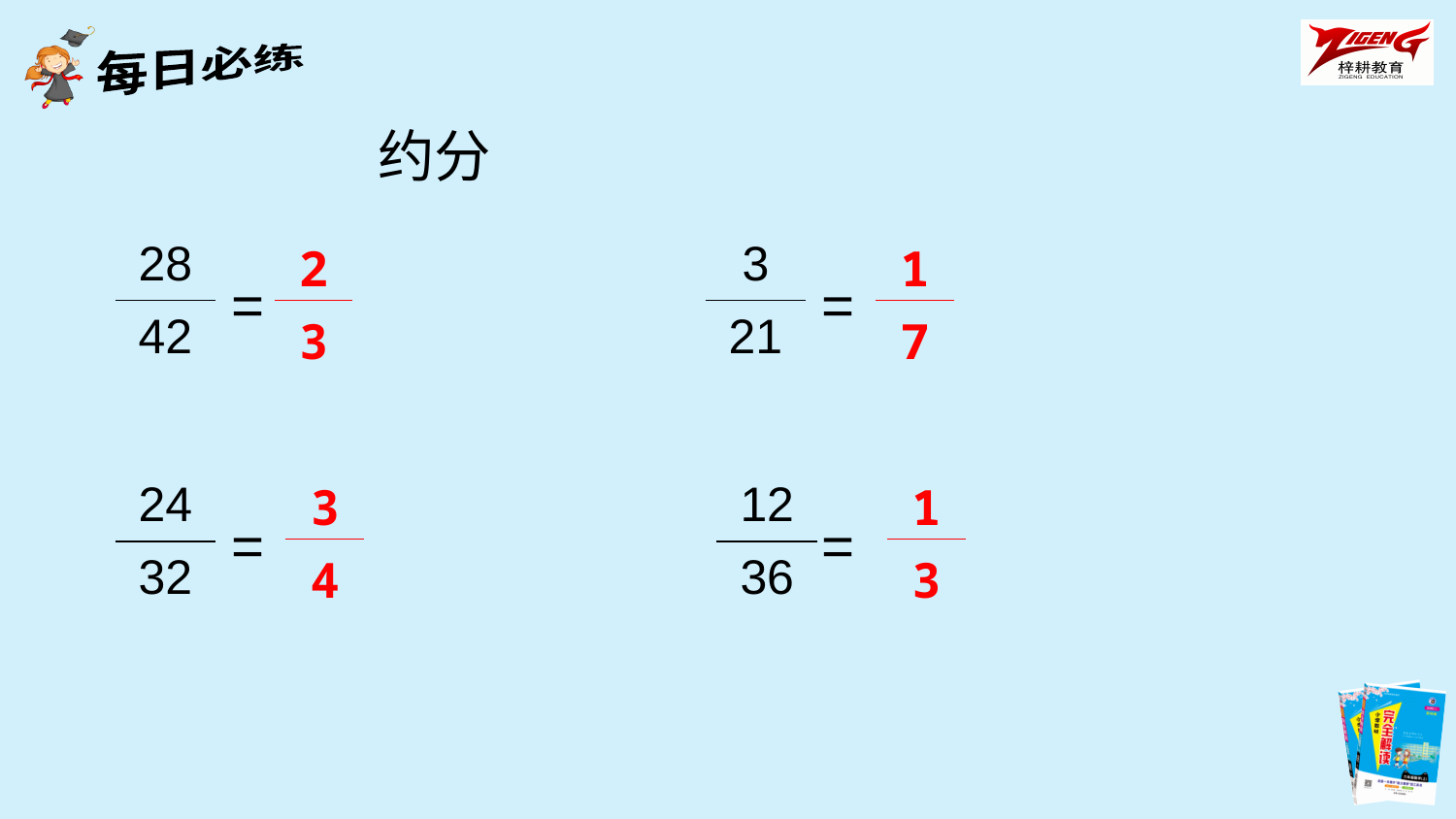

约分
| 28 |
| --- |
| 42 |
| 2 |
| --- |
| 3 |
| 3 |
| --- |
| 21 |
| 1 |
| --- |
| 7 |
=
=
| 3 |
| --- |
| 4 |
| 1 |
| --- |
| 3 |
| 24 |
| --- |
| 32 |
| 12 |
| --- |
| 36 |
=
=